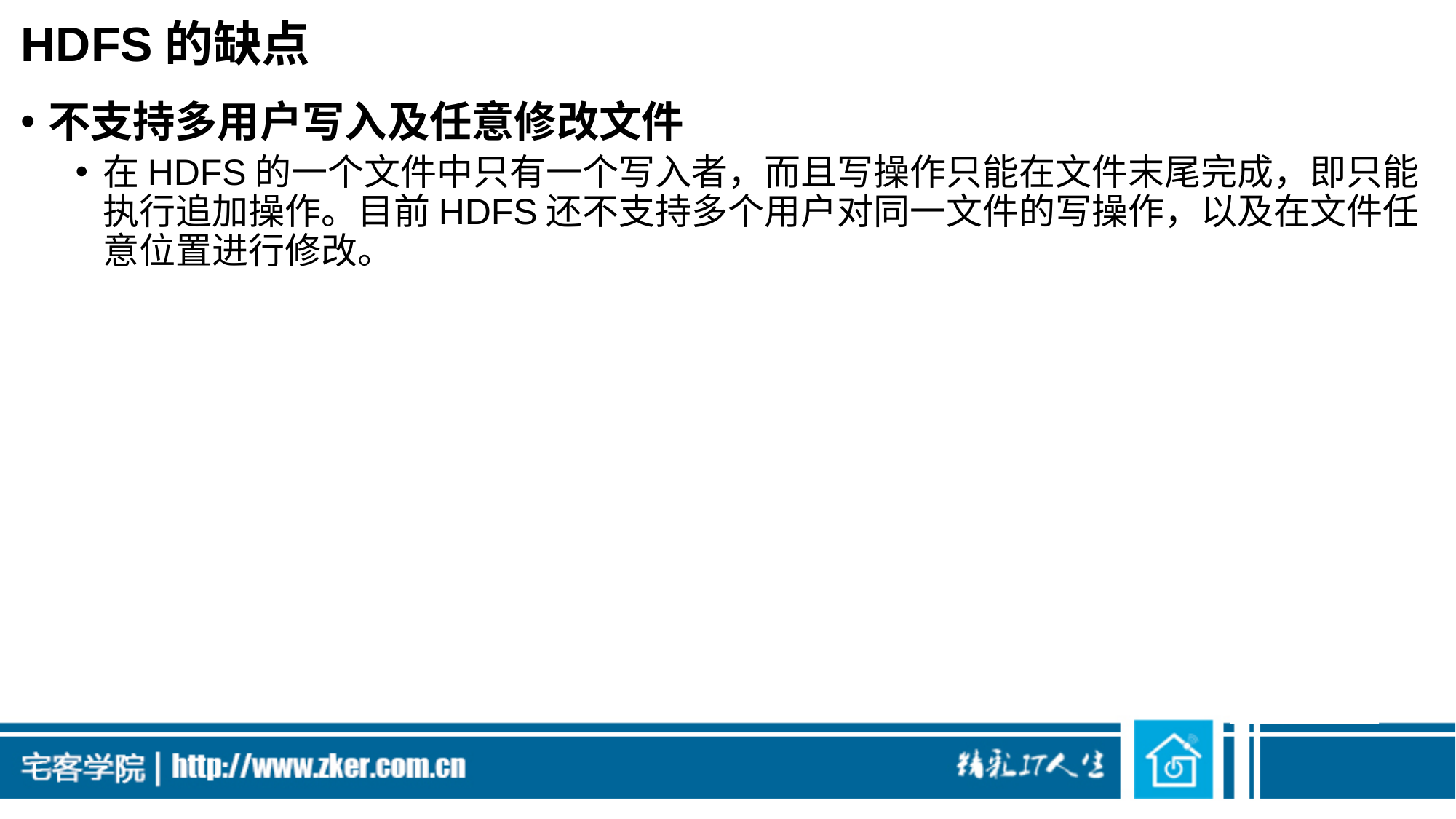

# HDFS的缺点
不支持多用户写入及任意修改文件
在HDFS的一个文件中只有一个写入者，而且写操作只能在文件末尾完成，即只能执行追加操作。目前HDFS还不支持多个用户对同一文件的写操作，以及在文件任意位置进行修改。